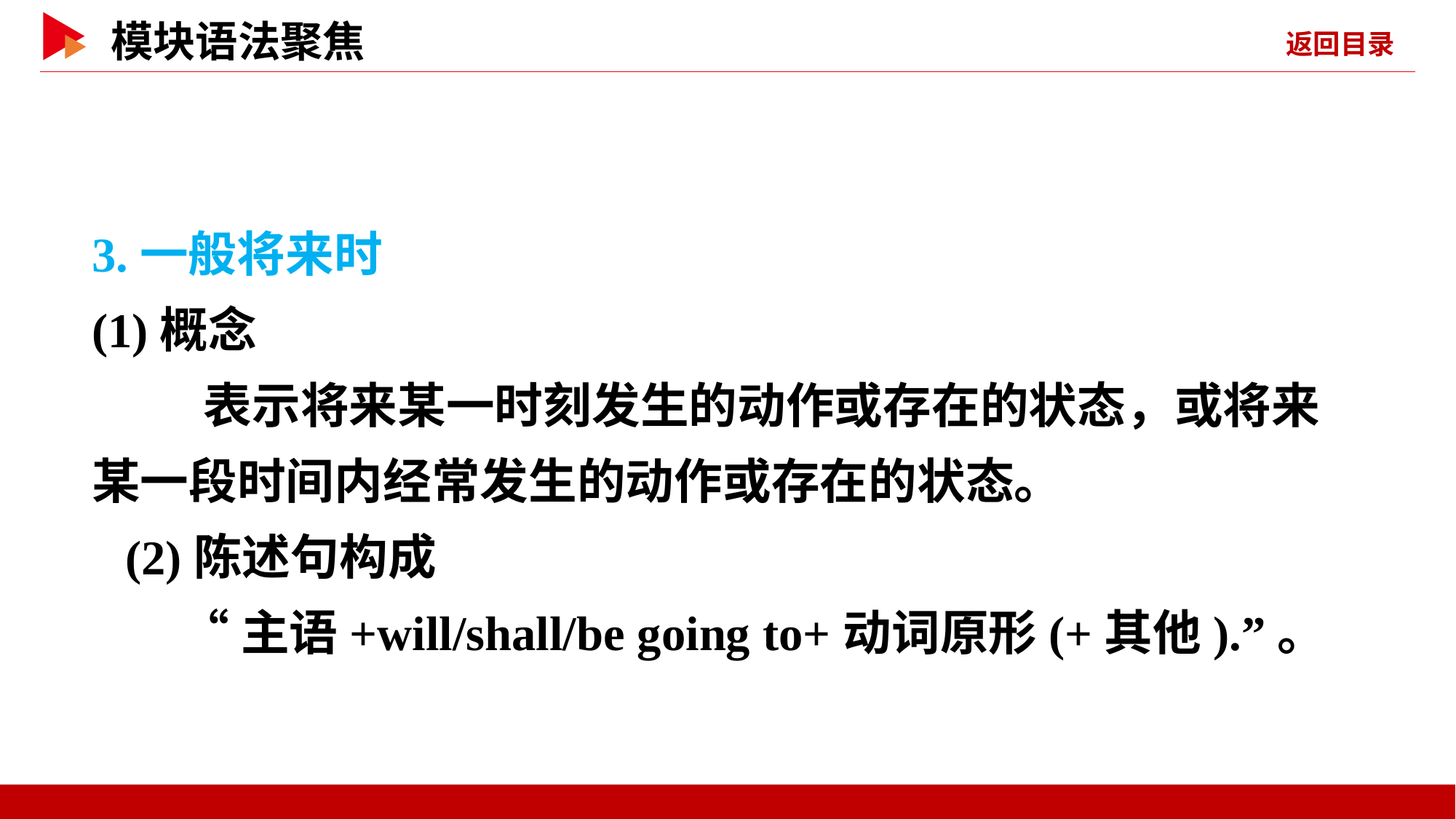

3.一般将来时
(1)概念
      表示将来某一时刻发生的动作或存在的状态，或将来某一段时间内经常发生的动作或存在的状态。
(2)陈述句构成
     “主语+will/shall/be going to+动词原形(+其他).”。